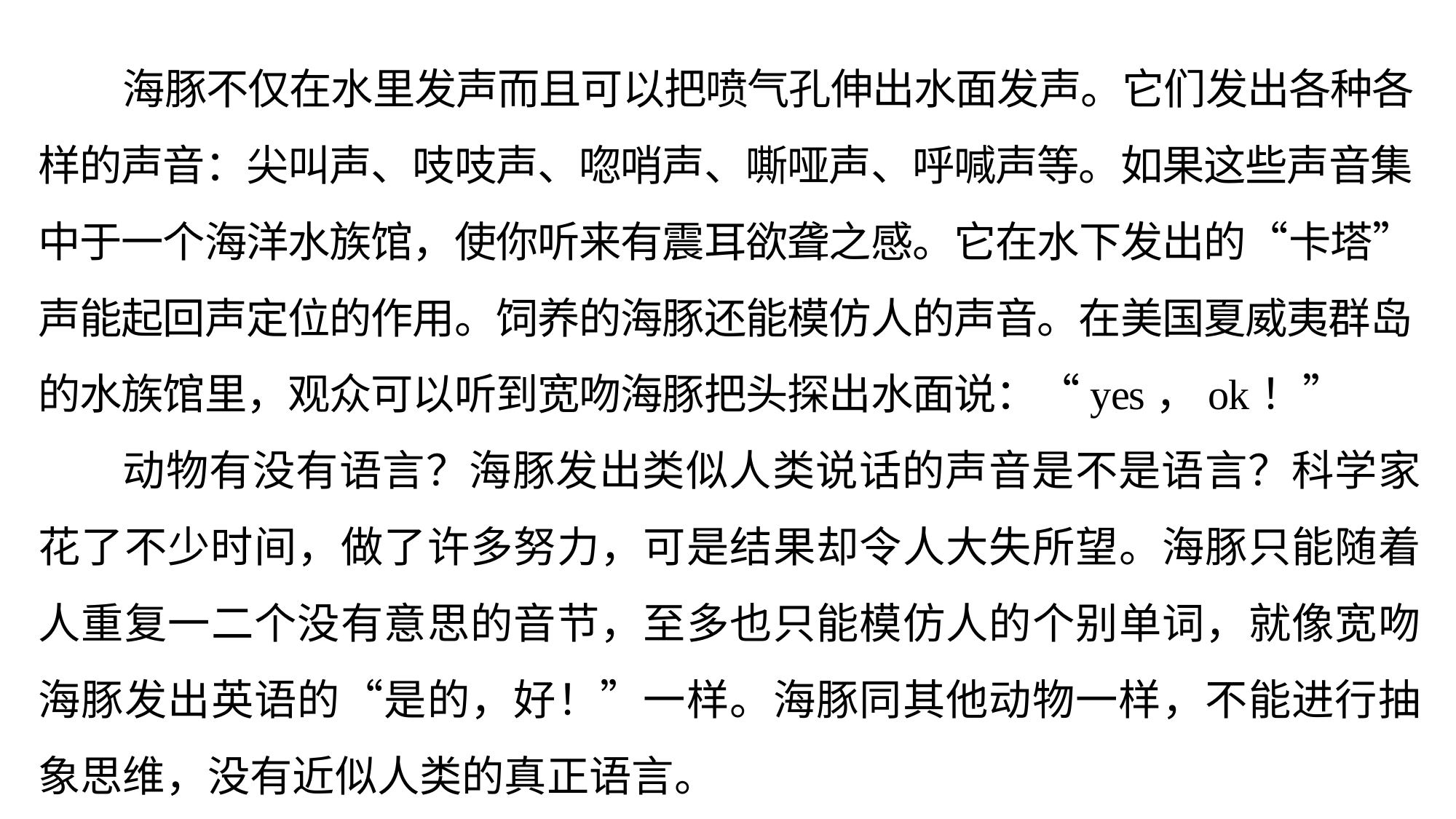

海豚不仅在水里发声而且可以把喷气孔伸出水面发声。它们发出各种各样的声音：尖叫声、吱吱声、唿哨声、嘶哑声、呼喊声等。如果这些声音集中于一个海洋水族馆，使你听来有震耳欲聋之感。它在水下发出的“卡塔”声能起回声定位的作用。饲养的海豚还能模仿人的声音。在美国夏威夷群岛的水族馆里，观众可以听到宽吻海豚把头探出水面说：“yes，ok！”
动物有没有语言？海豚发出类似人类说话的声音是不是语言？科学家花了不少时间，做了许多努力，可是结果却令人大失所望。海豚只能随着人重复一二个没有意思的音节，至多也只能模仿人的个别单词，就像宽吻海豚发出英语的“是的，好！”一样。海豚同其他动物一样，不能进行抽象思维，没有近似人类的真正语言。